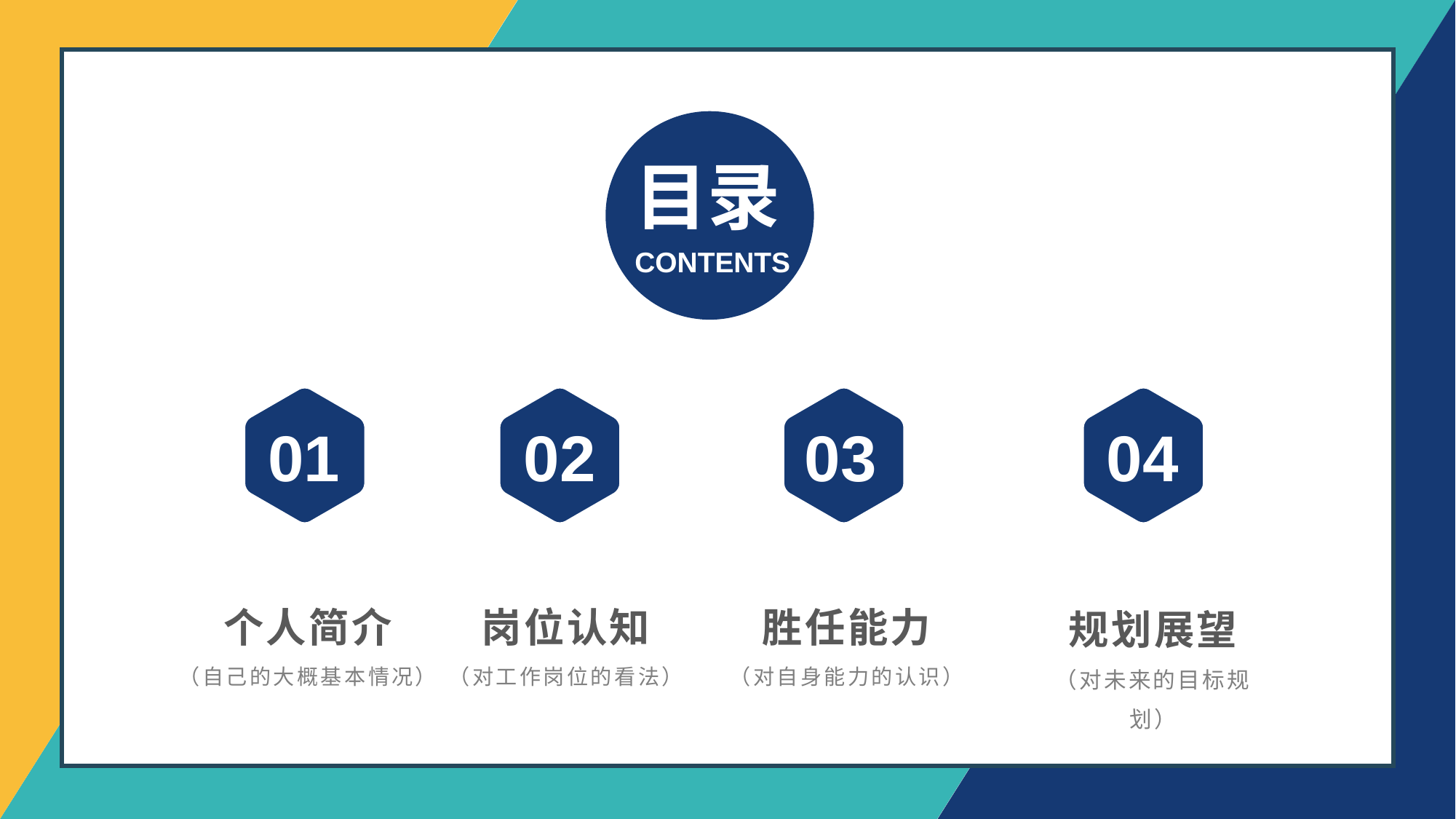

目录
CONTENTS

01

02

03

04
个人简介
（自己的大概基本情况）
胜任能力
（对自身能力的认识）
岗位认知
（对工作岗位的看法）
规划展望
（对未来的目标规划）